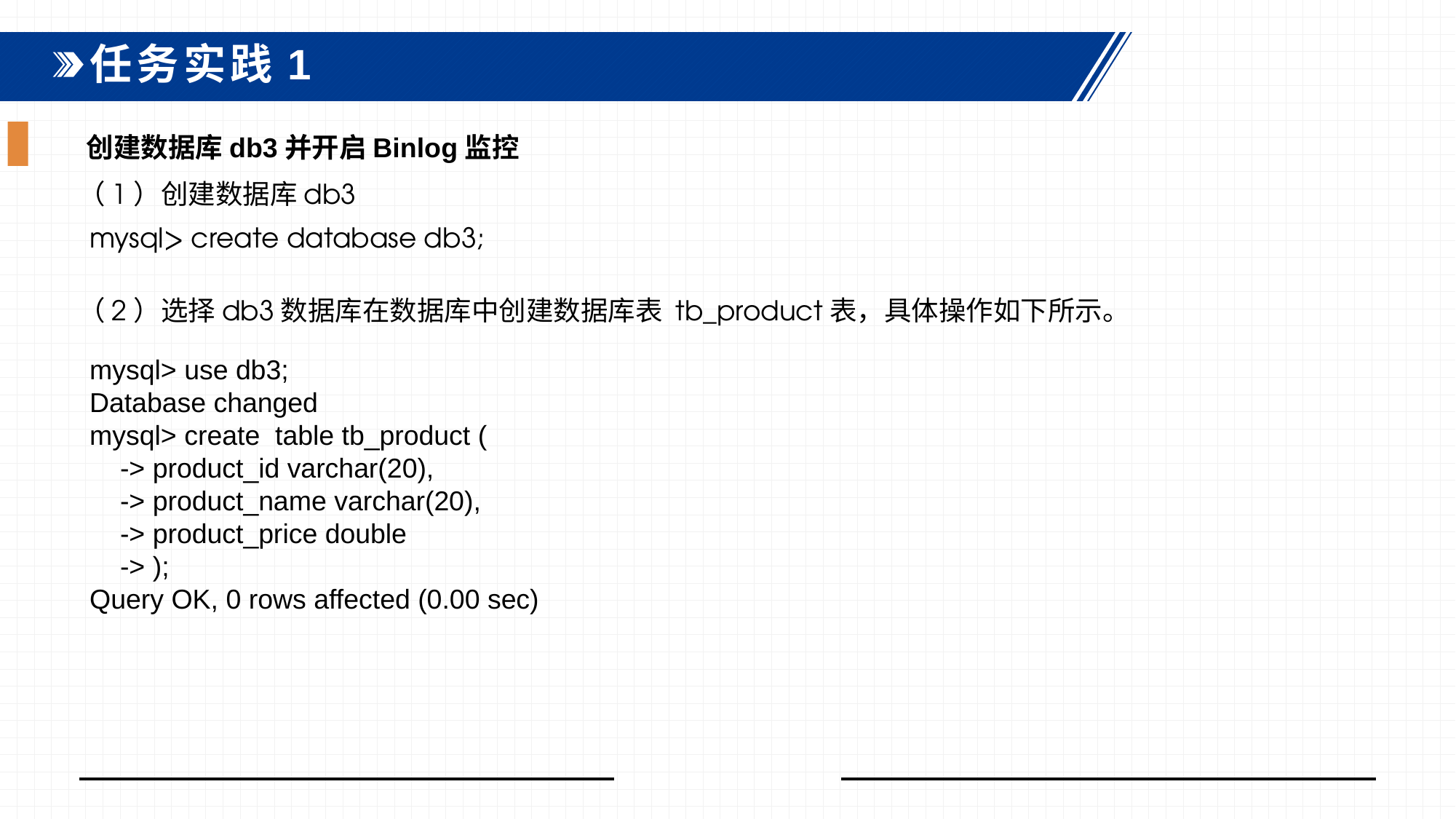

任务实践1
创建数据库db3并开启Binlog监控
（1）创建数据库db3
mysql> create database db3;
（2）选择db3数据库在数据库中创建数据库表 tb_product表，具体操作如下所示。
mysql> use db3;Database changedmysql> create  table tb_product (    -> product_id varchar(20),    -> product_name varchar(20),    -> product_price double    -> );Query OK, 0 rows affected (0.00 sec)